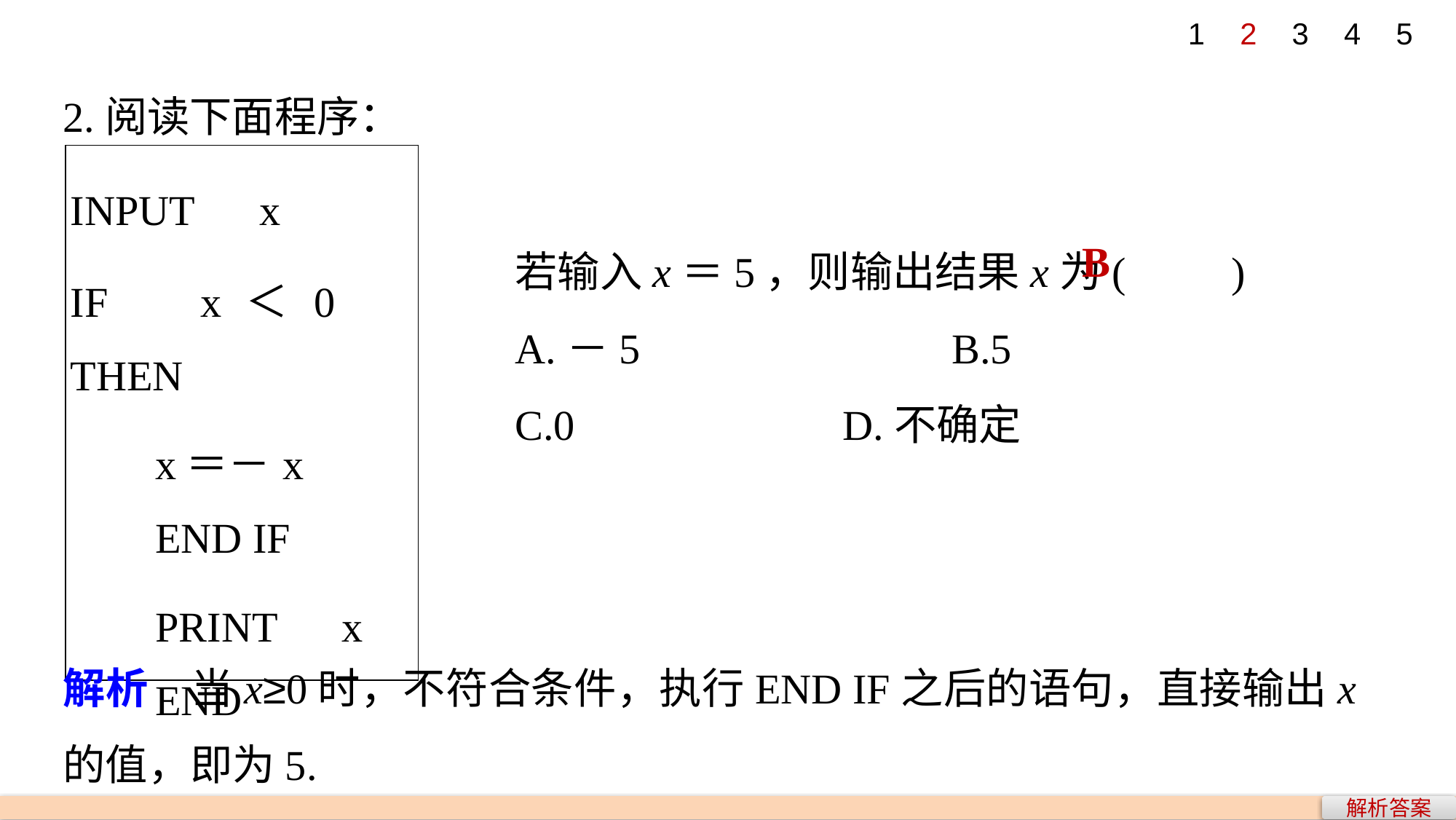

1
2
3
4
5
2.阅读下面程序：
| INPUT　x IF　x＜0　THEN x＝－x END IF PRINT　x END |
| --- |
若输入x＝5，则输出结果x为(　　)
A.－5  			B.5
C.0  			D.不确定
B
解析　当x≥0时，不符合条件，执行END IF之后的语句，直接输出x的值，即为5.
解析答案